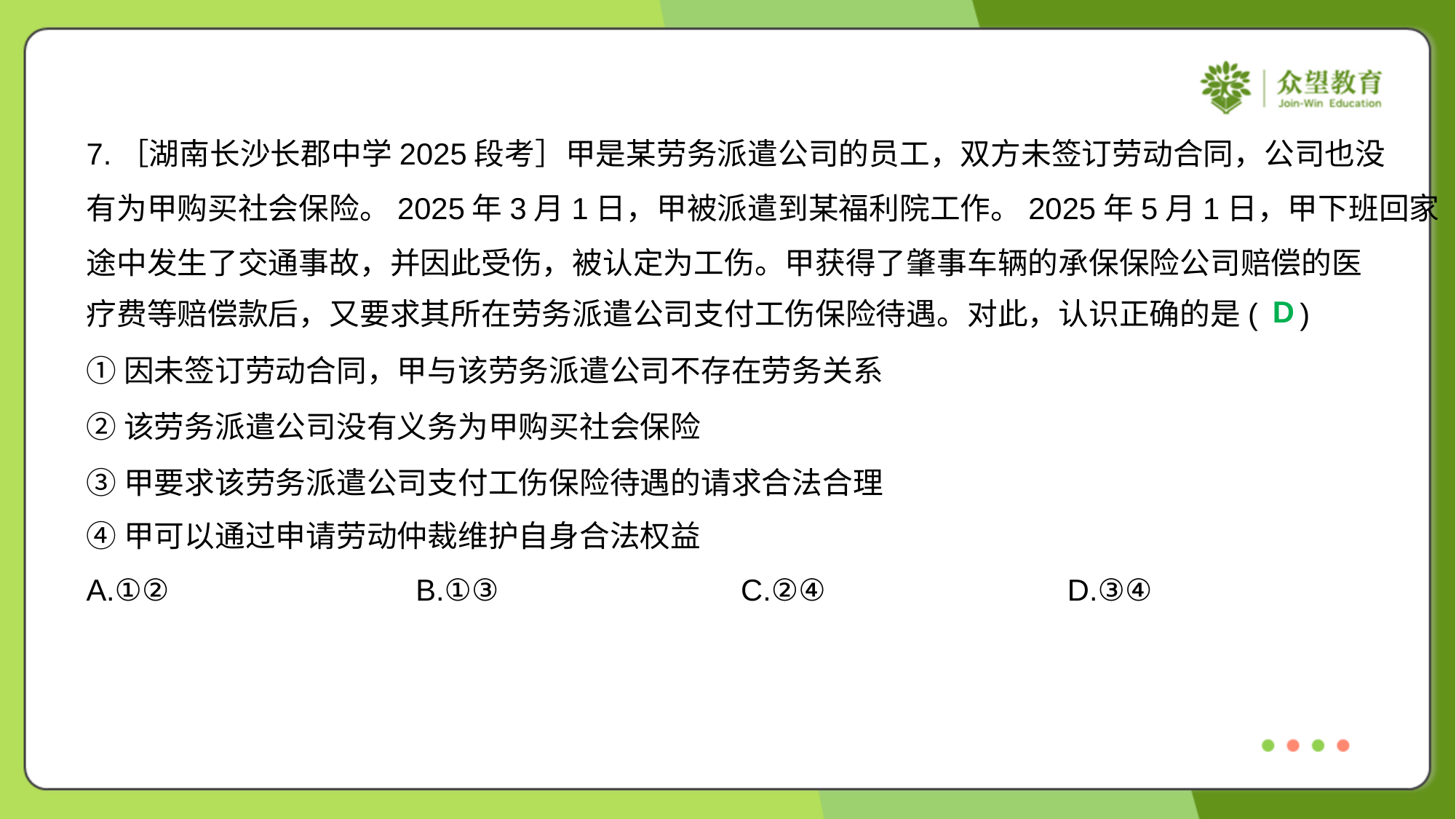

7.［湖南长沙长郡中学2025段考］甲是某劳务派遣公司的员工，双方未签订劳动合同，公司也没
有为甲购买社会保险。2025年3月1日，甲被派遣到某福利院工作。2025年5月1日，甲下班回家
途中发生了交通事故，并因此受伤，被认定为工伤。甲获得了肇事车辆的承保保险公司赔偿的医
疗费等赔偿款后，又要求其所在劳务派遣公司支付工伤保险待遇。对此，认识正确的是(     )
D
①因未签订劳动合同，甲与该劳务派遣公司不存在劳务关系
②该劳务派遣公司没有义务为甲购买社会保险
③甲要求该劳务派遣公司支付工伤保险待遇的请求合法合理
④甲可以通过申请劳动仲裁维护自身合法权益
A.①②	B.①③	C.②④	D.③④